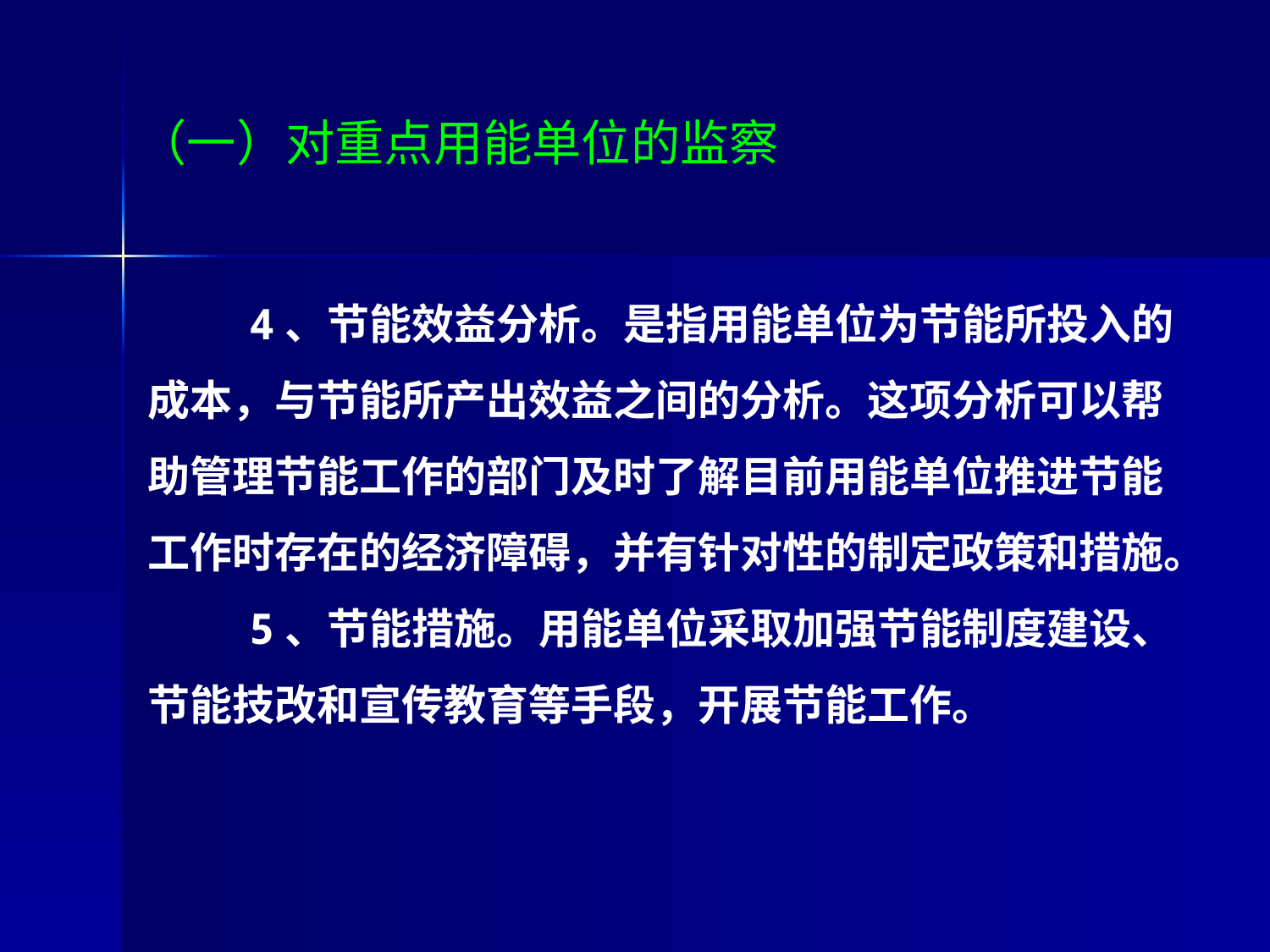

# （一）对重点用能单位的监察
    4、节能效益分析。是指用能单位为节能所投入的成本，与节能所产出效益之间的分析。这项分析可以帮助管理节能工作的部门及时了解目前用能单位推进节能工作时存在的经济障碍，并有针对性的制定政策和措施。
    5、节能措施。用能单位采取加强节能制度建设、节能技改和宣传教育等手段，开展节能工作。